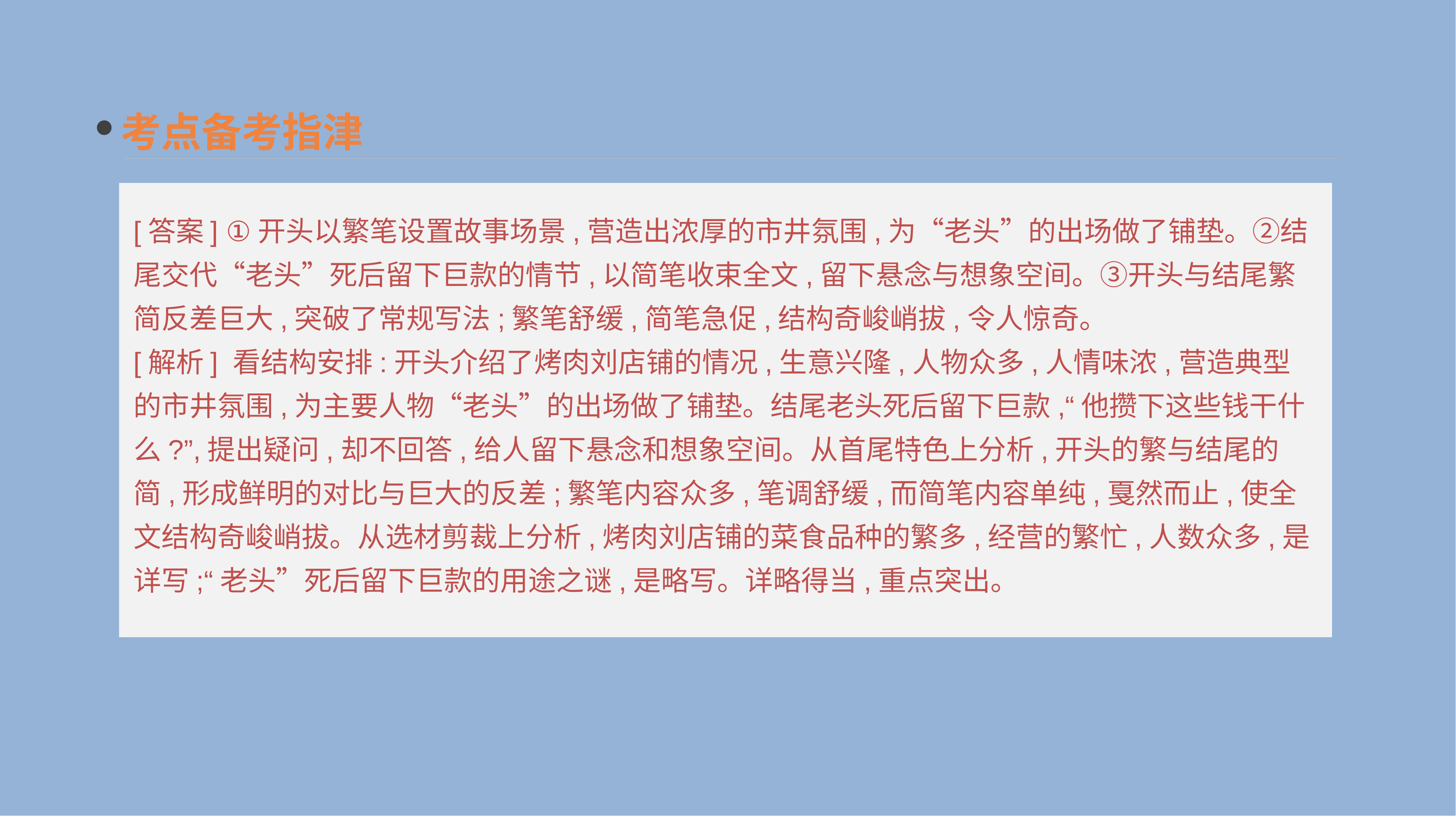

考点备考指津

[答案] ①开头以繁笔设置故事场景,营造出浓厚的市井氛围,为“老头”的出场做了铺垫。②结尾交代“老头”死后留下巨款的情节,以简笔收束全文,留下悬念与想象空间。③开头与结尾繁简反差巨大,突破了常规写法;繁笔舒缓,简笔急促,结构奇峻峭拔,令人惊奇。
[解析] 看结构安排:开头介绍了烤肉刘店铺的情况,生意兴隆,人物众多,人情味浓,营造典型的市井氛围,为主要人物“老头”的出场做了铺垫。结尾老头死后留下巨款,“他攒下这些钱干什么?”,提出疑问,却不回答,给人留下悬念和想象空间。从首尾特色上分析,开头的繁与结尾的简,形成鲜明的对比与巨大的反差;繁笔内容众多,笔调舒缓,而简笔内容单纯,戛然而止,使全文结构奇峻峭拔。从选材剪裁上分析,烤肉刘店铺的菜食品种的繁多,经营的繁忙,人数众多,是详写;“老头”死后留下巨款的用途之谜,是略写。详略得当,重点突出。